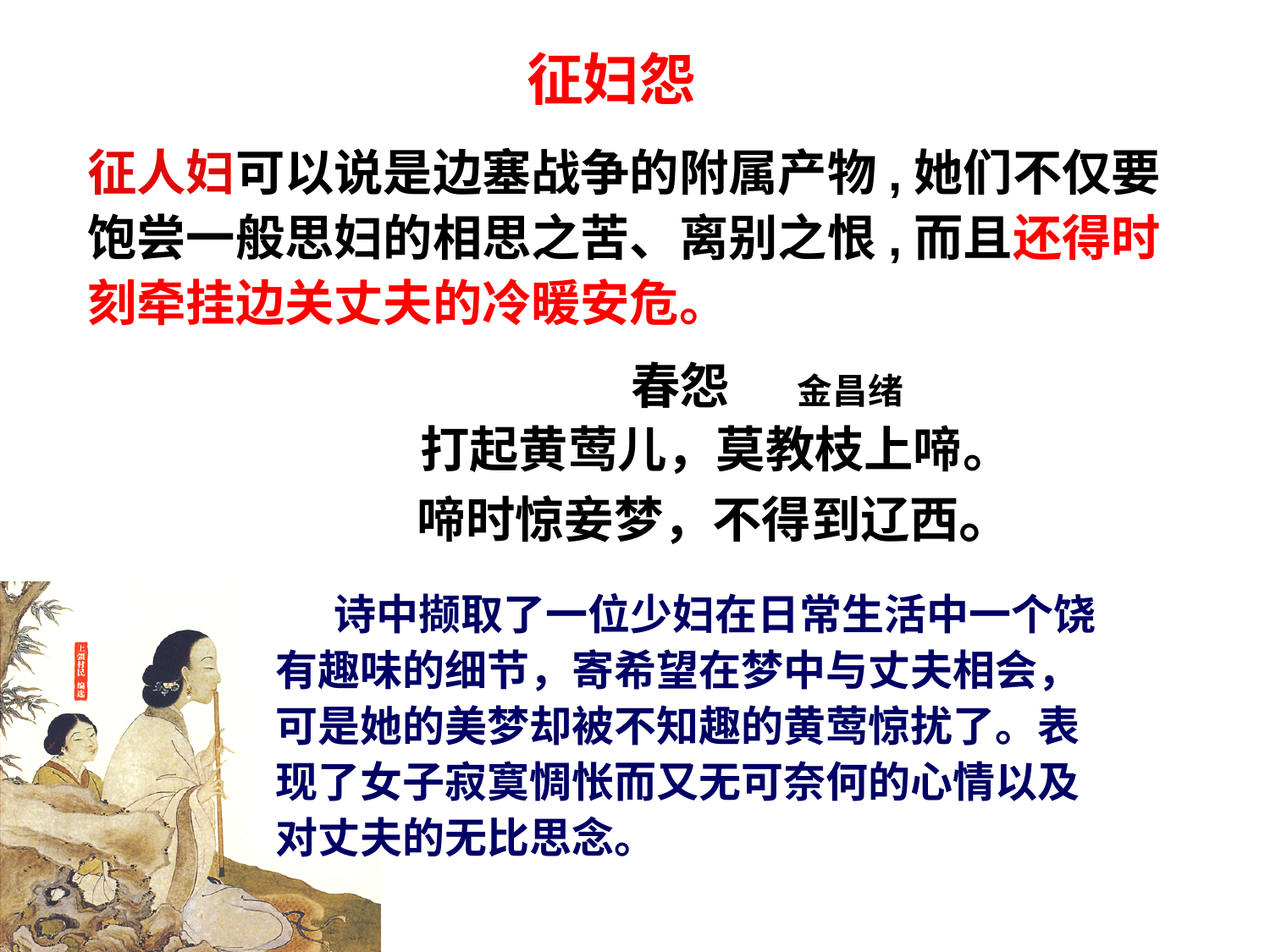

征妇怨
征人妇可以说是边塞战争的附属产物,她们不仅要饱尝一般思妇的相思之苦、离别之恨,而且还得时刻牵挂边关丈夫的冷暖安危。
                   春怨      金昌绪
打起黄莺儿，莫教枝上啼。
啼时惊妾梦，不得到辽西。
       诗中撷取了一位少妇在日常生活中一个饶有趣味的细节，寄希望在梦中与丈夫相会，可是她的美梦却被不知趣的黄莺惊扰了。表现了女子寂寞惆怅而又无可奈何的心情以及对丈夫的无比思念。